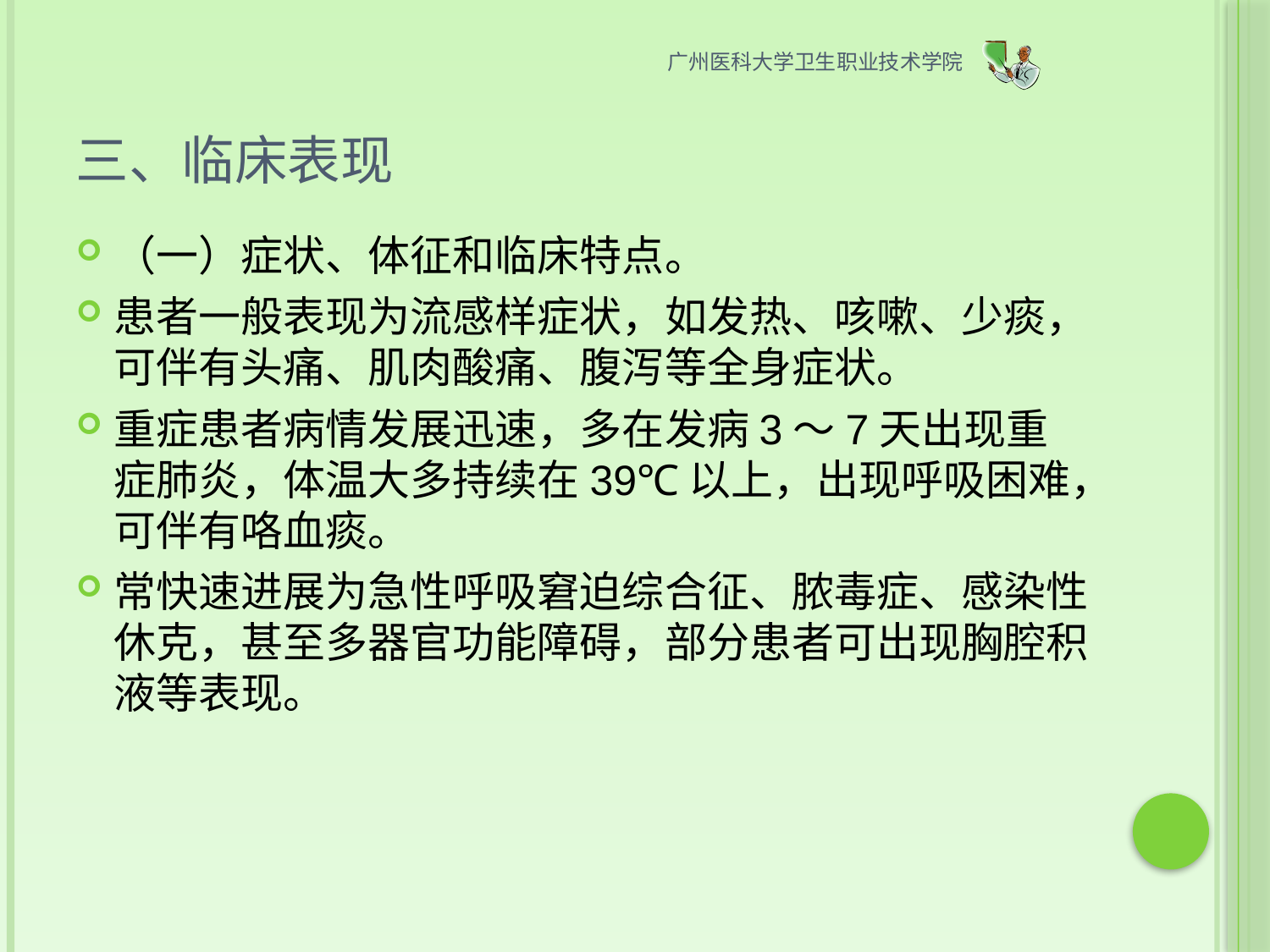

广州医科大学卫生职业技术学院
# 三、临床表现
（一）症状、体征和临床特点。
患者一般表现为流感样症状，如发热、咳嗽、少痰，可伴有头痛、肌肉酸痛、腹泻等全身症状。
重症患者病情发展迅速，多在发病3～7天出现重症肺炎，体温大多持续在39℃以上，出现呼吸困难，可伴有咯血痰。
常快速进展为急性呼吸窘迫综合征、脓毒症、感染性休克，甚至多器官功能障碍，部分患者可出现胸腔积液等表现。